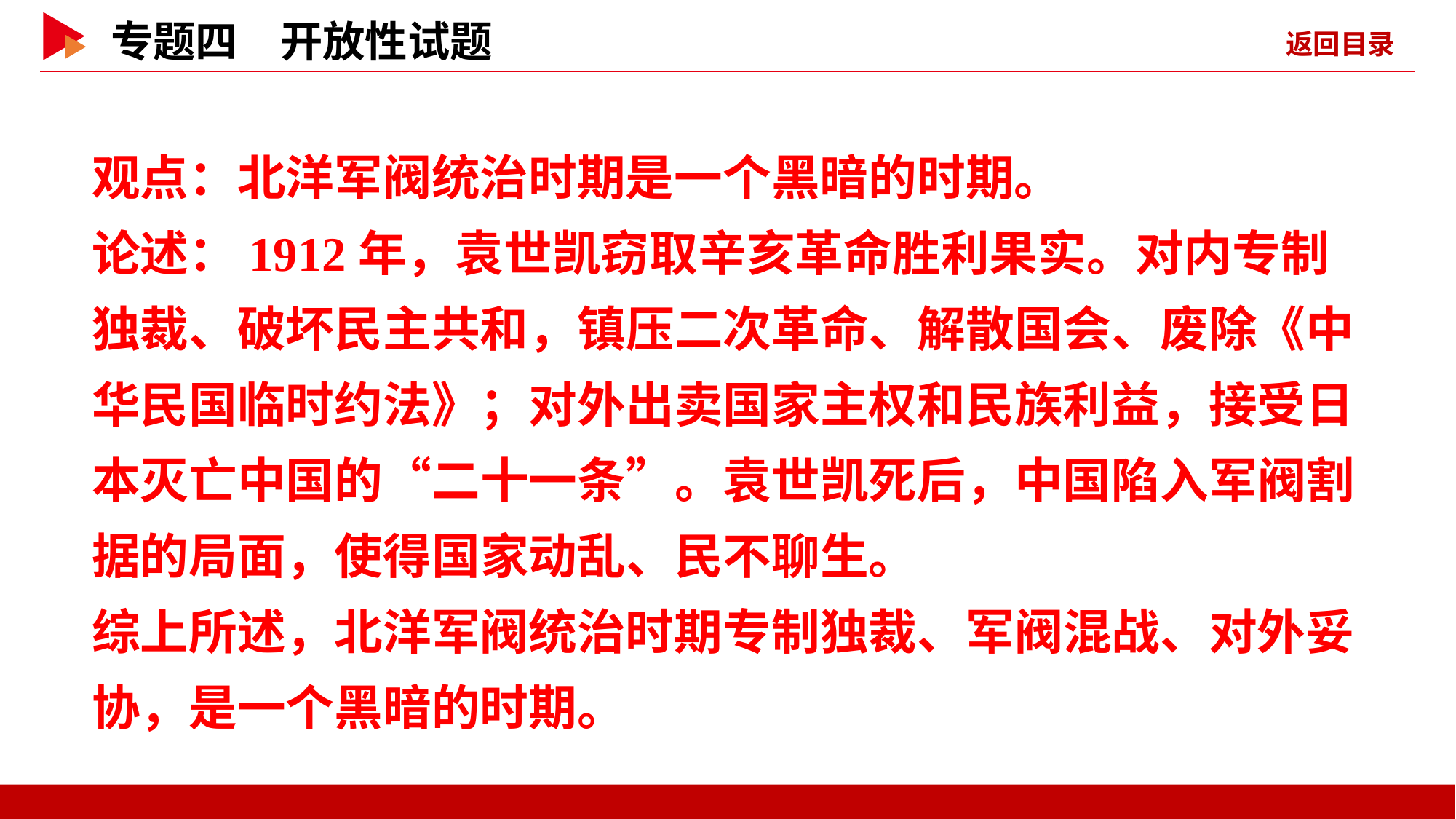

观点：北洋军阀统治时期是一个黑暗的时期。
论述：1912年，袁世凯窃取辛亥革命胜利果实。对内专制独裁、破坏民主共和，镇压二次革命、解散国会、废除《中华民国临时约法》；对外出卖国家主权和民族利益，接受日本灭亡中国的“二十一条”。袁世凯死后，中国陷入军阀割据的局面，使得国家动乱、民不聊生。
综上所述，北洋军阀统治时期专制独裁、军阀混战、对外妥协，是一个黑暗的时期。